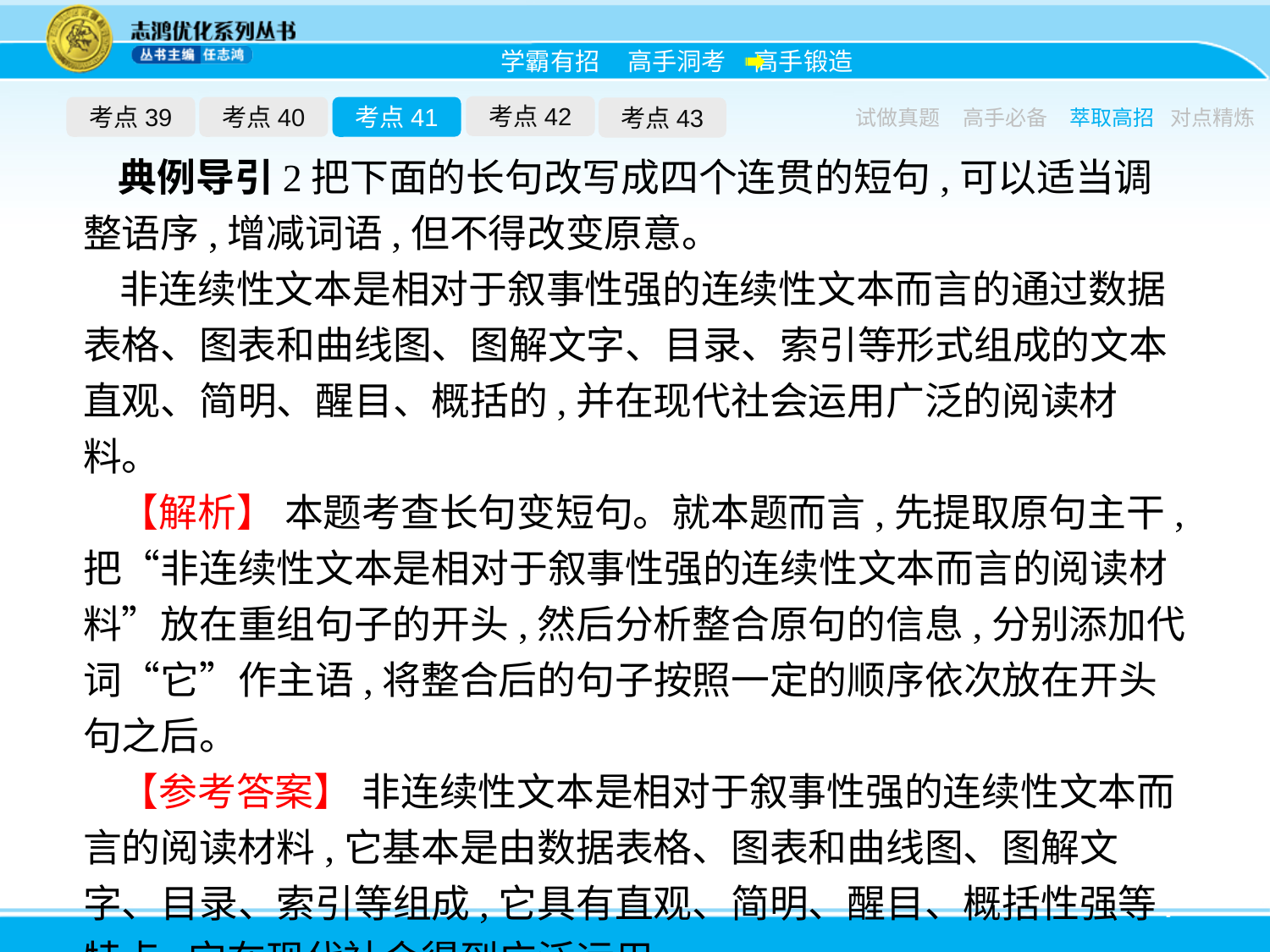

考点42
考点39
考点40
考点41
考点43
试做真题
高手必备
萃取高招
对点精炼
典例导引2把下面的长句改写成四个连贯的短句,可以适当调整语序,增减词语,但不得改变原意。
非连续性文本是相对于叙事性强的连续性文本而言的通过数据表格、图表和曲线图、图解文字、目录、索引等形式组成的文本直观、简明、醒目、概括的,并在现代社会运用广泛的阅读材料。
【解析】 本题考查长句变短句。就本题而言,先提取原句主干,把“非连续性文本是相对于叙事性强的连续性文本而言的阅读材料”放在重组句子的开头,然后分析整合原句的信息,分别添加代词“它”作主语,将整合后的句子按照一定的顺序依次放在开头句之后。
【参考答案】 非连续性文本是相对于叙事性强的连续性文本而言的阅读材料,它基本是由数据表格、图表和曲线图、图解文字、目录、索引等组成,它具有直观、简明、醒目、概括性强等特点,它在现代社会得到广泛运用。